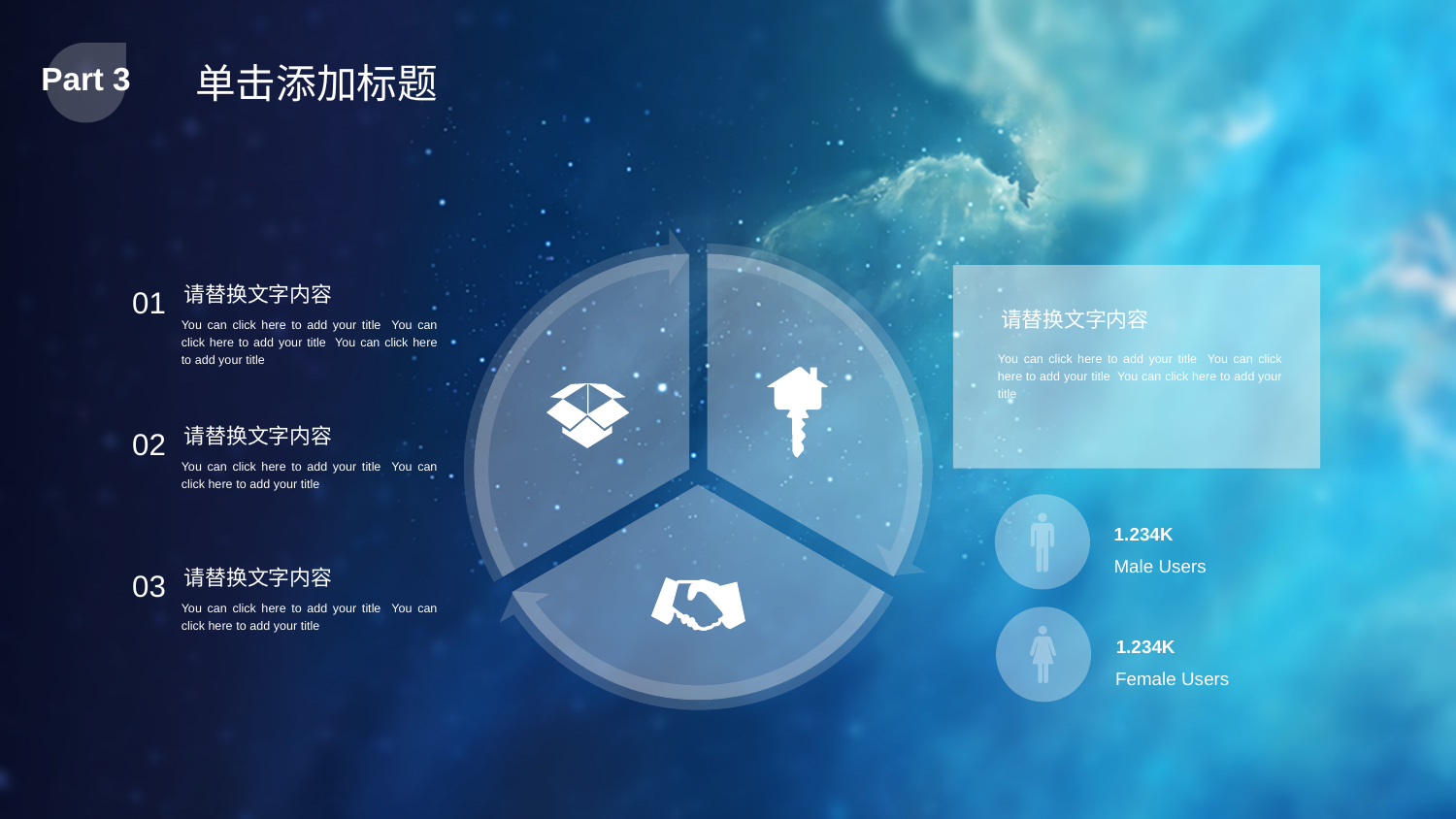

Part 3
单击添加标题

请替换文字内容
You can click here to add your title  You can click here to add your title  You can click here to add your title
请替换文字内容
You can click here to add your title  You can click here to add your title  You can click here to add your title
01

请替换文字内容
You can click here to add your title  You can click here to add your title
02

1.234K
Male Users
请替换文字内容
You can click here to add your title  You can click here to add your title
03

1.234K
Female Users